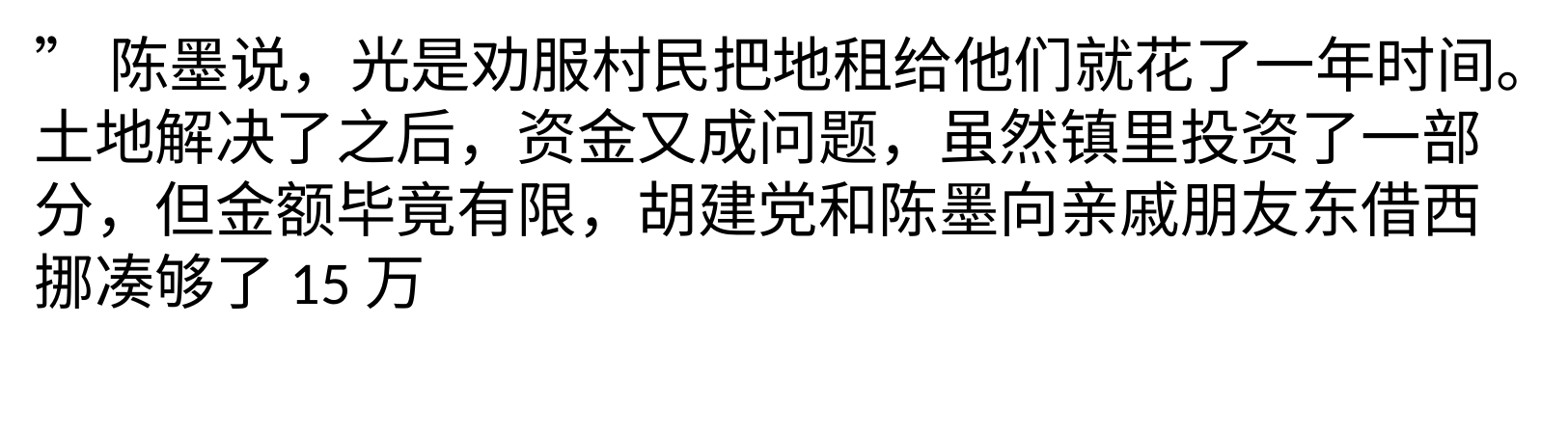

”陈墨说，光是劝服村民把地租给他们就花了一年时间。土地解决了之后，资金又成问题，虽然镇里投资了一部分，但金额毕竟有限，胡建党和陈墨向亲戚朋友东借西挪凑够了15万